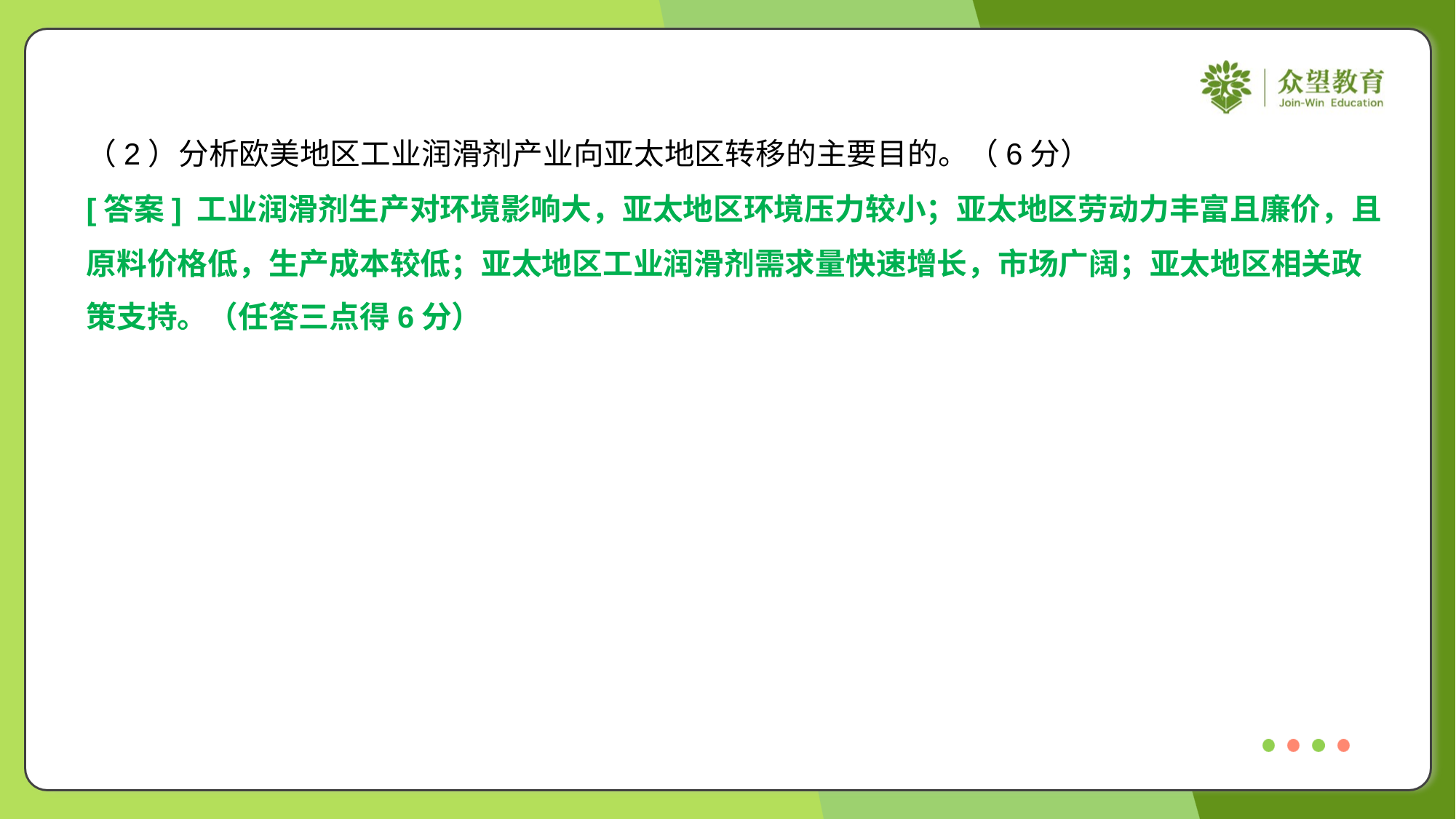

（2）分析欧美地区工业润滑剂产业向亚太地区转移的主要目的。（6分）
[答案] 工业润滑剂生产对环境影响大，亚太地区环境压力较小；亚太地区劳动力丰富且廉价，且
原料价格低，生产成本较低；亚太地区工业润滑剂需求量快速增长，市场广阔；亚太地区相关政
策支持。（任答三点得6分）